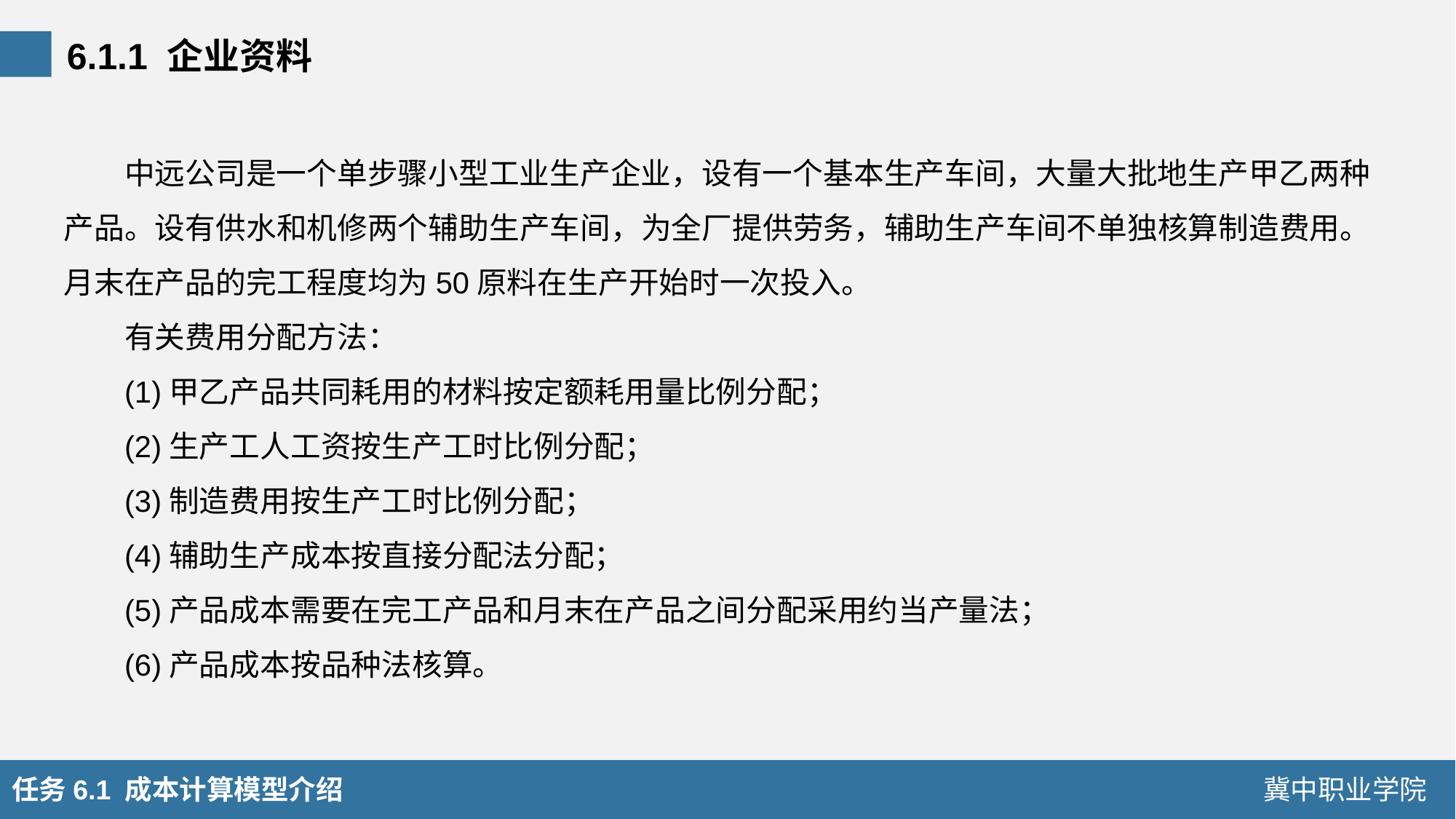

6.1.1 企业资料
中远公司是一个单步骤小型工业生产企业，设有一个基本生产车间，大量大批地生产甲乙两种产品。设有供水和机修两个辅助生产车间，为全厂提供劳务，辅助生产车间不单独核算制造费用。月末在产品的完工程度均为50原料在生产开始时一次投入。
有关费用分配方法：
(1)甲乙产品共同耗用的材料按定额耗用量比例分配；
(2)生产工人工资按生产工时比例分配；
(3)制造费用按生产工时比例分配；
(4)辅助生产成本按直接分配法分配；
(5)产品成本需要在完工产品和月末在产品之间分配采用约当产量法；
(6)产品成本按品种法核算。

任务6.1 成本计算模型介绍
冀中职业学院